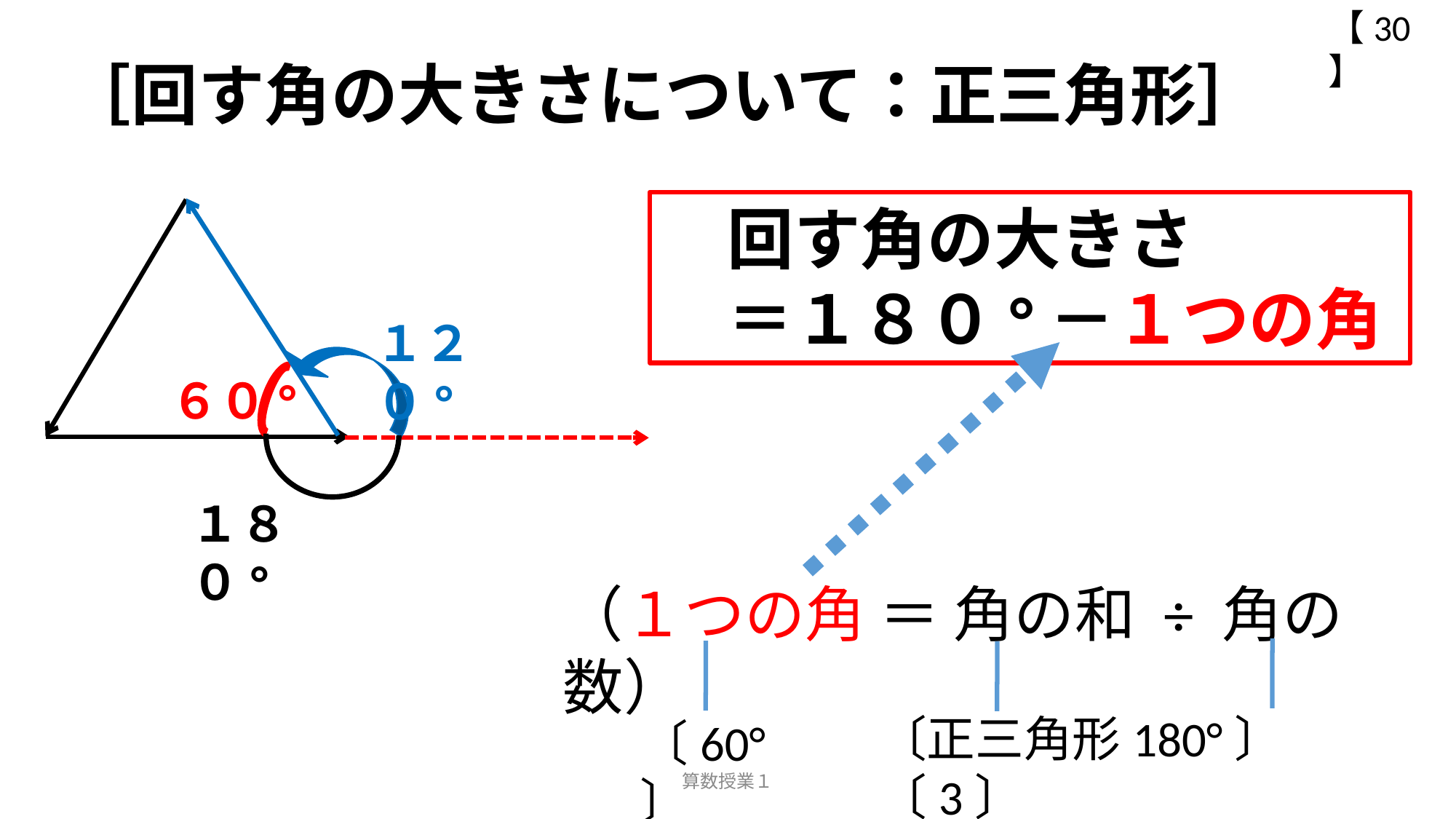

【30】
［回す角の大きさについて：正三角形］
　回す角の大きさ
　＝１８０°－１つの角

１２０°
６０°

１８０°
（１つの角 ＝ 角の和 ÷ 角の数）
〔正三角形180°〕〔3〕
〔60°〕
算数授業１